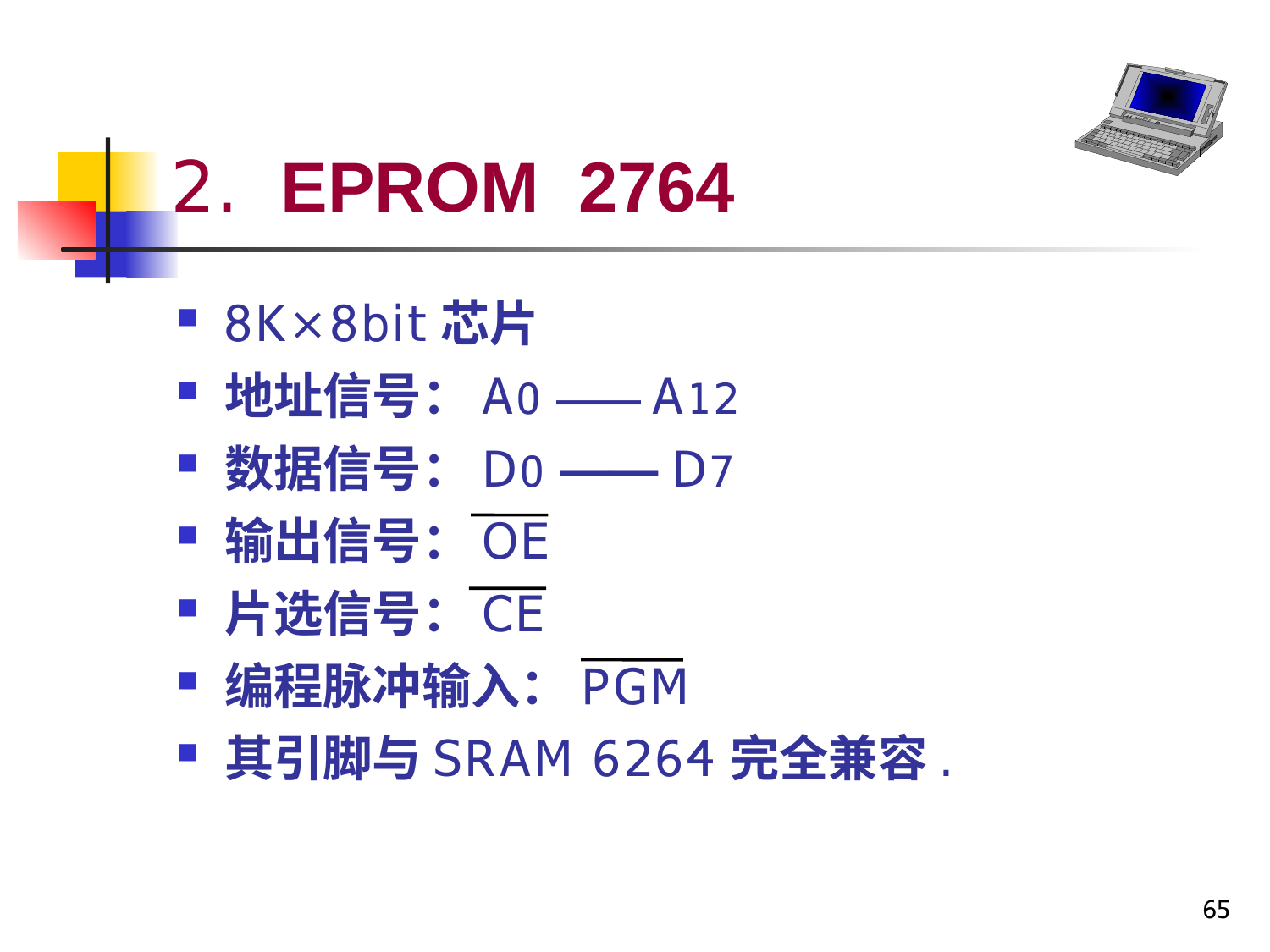

# 2.  EPROM  2764
8K×8bit芯片
地址信号：A0 —— A12
数据信号：D0 —— D7
输出信号：OE
片选信号：CE
编程脉冲输入：PGM
其引脚与SRAM 6264完全兼容.

65